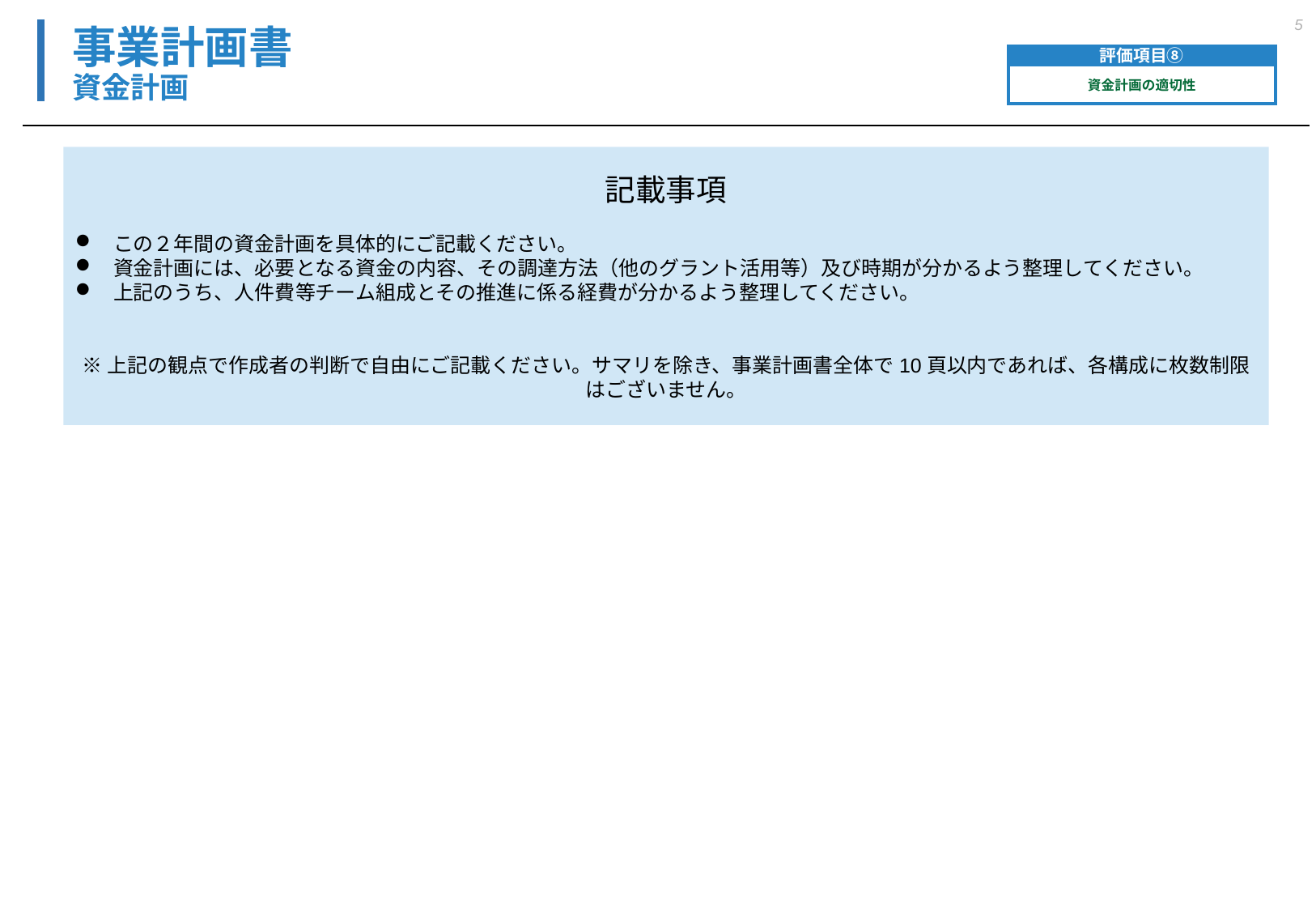

5
# 事業計画書 資金計画
評価項目⑧
資金計画の適切性
記載事項

この２年間の資金計画を具体的にご記載ください。
資金計画には、必要となる資金の内容、その調達方法（他のグラント活用等）及び時期が分かるよう整理してください。
上記のうち、人件費等チーム組成とその推進に係る経費が分かるよう整理してください。

※上記の観点で作成者の判断で自由にご記載ください。サマリを除き、事業計画書全体で10頁以内であれば、各構成に枚数制限はございません。